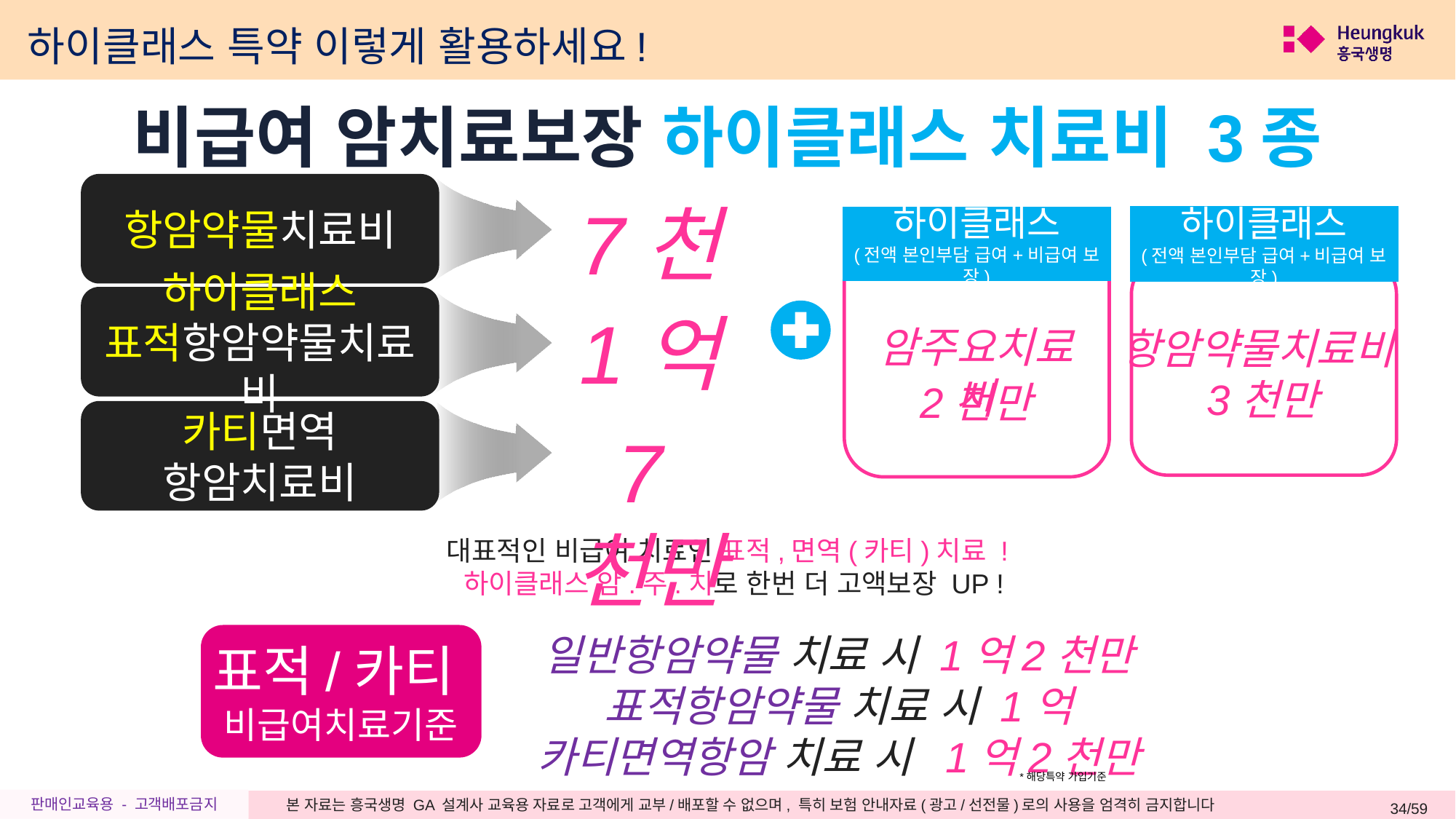

하이클래스 특약 이렇게 활용하세요!
비급여 암치료보장 하이클래스 치료비 3종

항암약물치료비
7천
하이클래스
(전액 본인부담 급여+비급여 보장)
)
암주요치료비
2천만
하이클래스
(전액 본인부담 급여+비급여 보장)
하이클래스(전액 본인부담 급여+비급여 보장)

하이클래스
표적항암약물치료비
1억

항암약물치료비
3천만

카티면역
항암치료비
7천만
대표적인 비급여 치료인 표적,면역(카티)치료 !
 하이클래스 암.주.치로 한번 더 고액보장 UP !
일반항암약물 치료 시 1억2천만
표적항암약물 치료 시 1억
카티면역항암 치료 시  1억2천만
표적/카티
비급여치료기준
*해당특약 가입기준
34/59